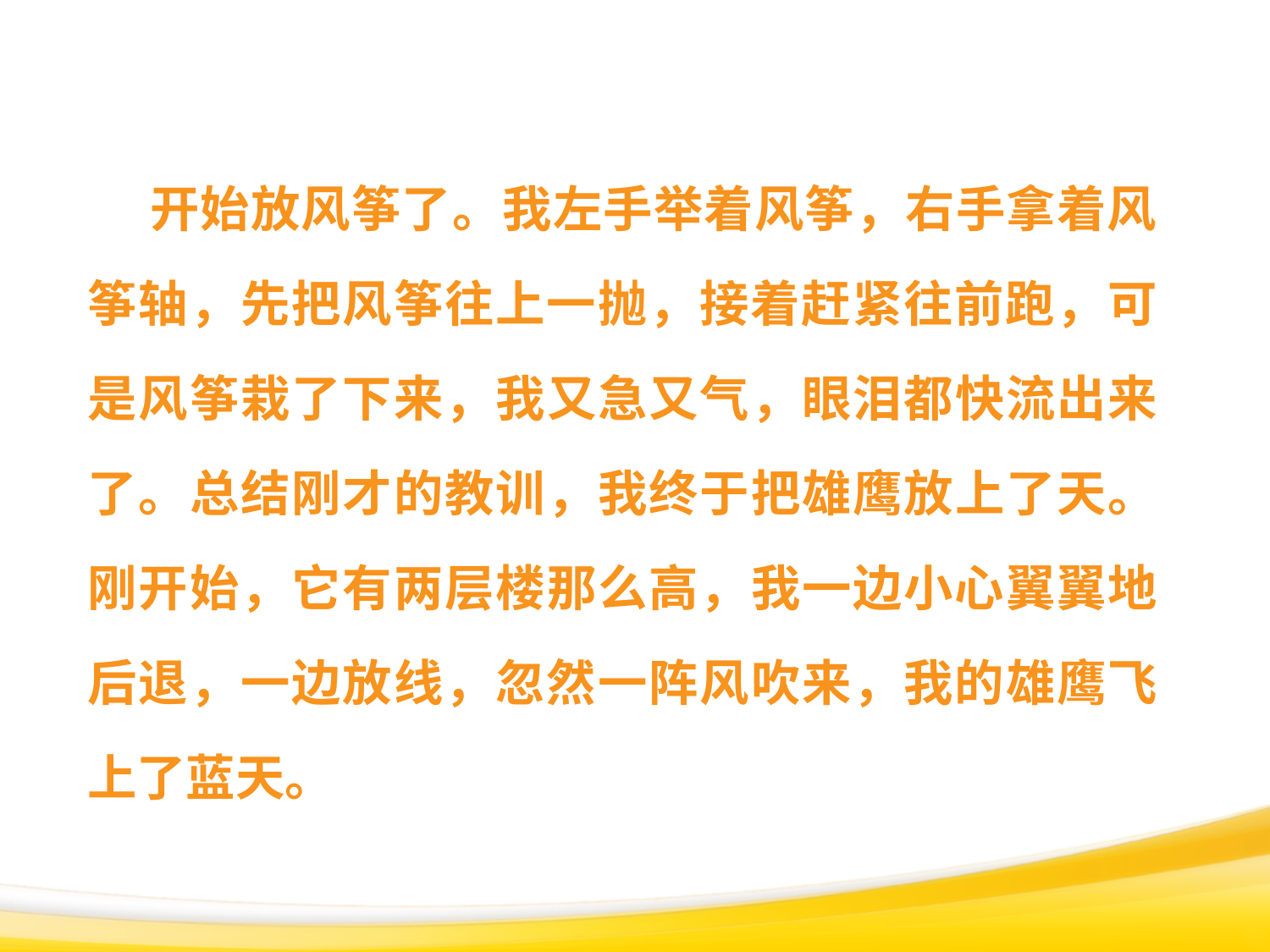

开始放风筝了。我左手举着风筝，右手拿着风筝轴，先把风筝往上一抛，接着赶紧往前跑，可是风筝栽了下来，我又急又气，眼泪都快流出来了。总结刚才的教训，我终于把雄鹰放上了天。刚开始，它有两层楼那么高，我一边小心翼翼地后退，一边放线，忽然一阵风吹来，我的雄鹰飞上了蓝天。